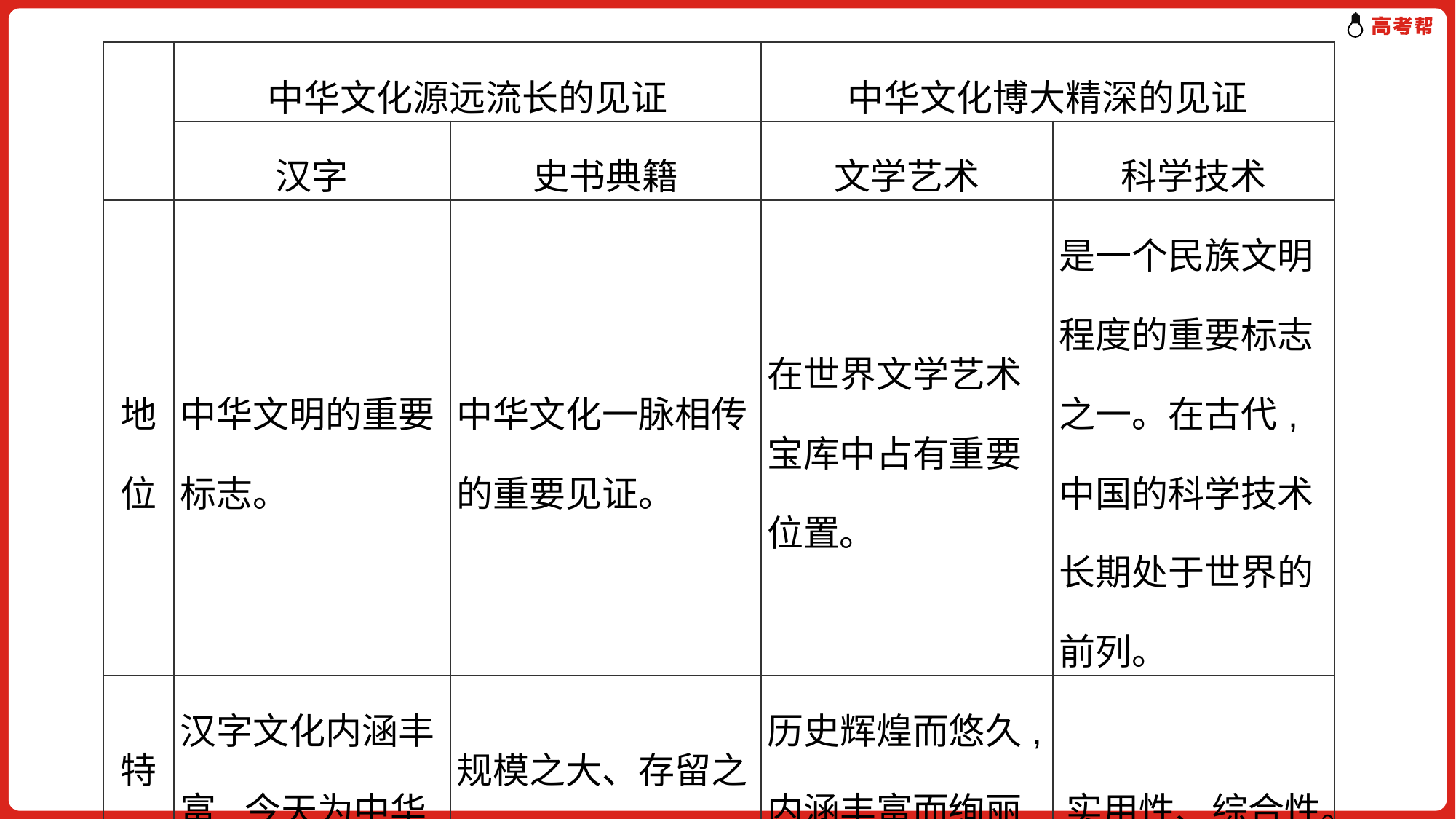

|  | 中华文化源远流长的见证 |  | 中华文化博大精深的见证 |  |
| --- | --- | --- | --- | --- |
|  | 汉字 | 史书典籍 | 文学艺术 | 科学技术 |
| 地位 | 中华文明的重要标志。 | 中华文化一脉相传的重要见证。 | 在世界文学艺术宝库中占有重要位置。 | 是一个民族文明程度的重要标志之一。在古代,中国的科学技术长期处于世界的前列。 |
| 特点 | 汉字文化内涵丰富,今天为中华各族人民所通用。 | 规模之大、存留之丰,为世界所仅有。 | 历史辉煌而悠久,内涵丰富而绚丽,风格鲜明而独特。 | 实用性、综合性。 |